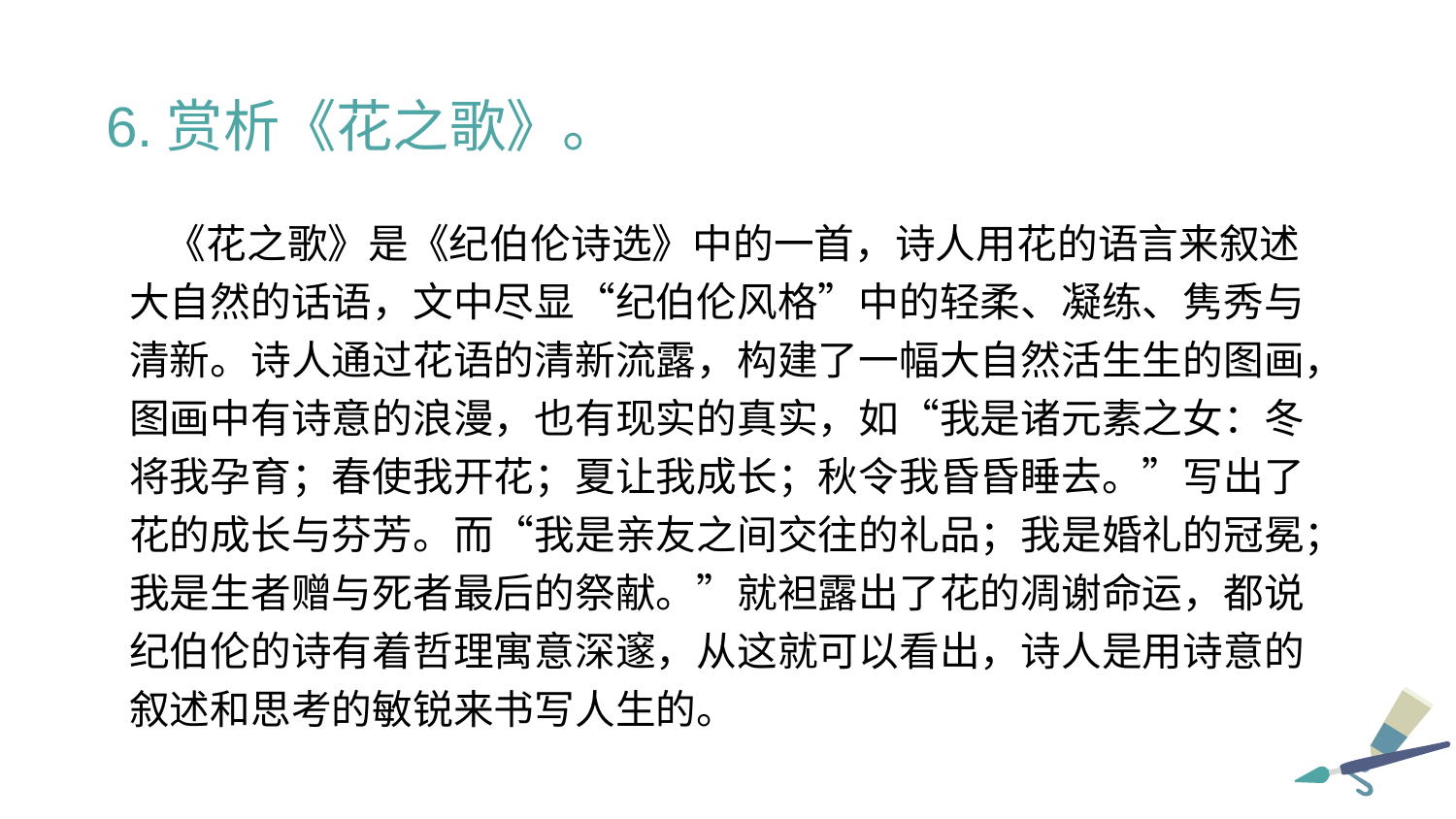

6.赏析《花之歌》。
   《花之歌》是《纪伯伦诗选》中的一首，诗人用花的语言来叙述大自然的话语，文中尽显“纪伯伦风格”中的轻柔、凝练、隽秀与清新。诗人通过花语的清新流露，构建了一幅大自然活生生的图画，图画中有诗意的浪漫，也有现实的真实，如“我是诸元素之女：冬将我孕育；春使我开花；夏让我成长；秋令我昏昏睡去。”写出了花的成长与芬芳。而“我是亲友之间交往的礼品；我是婚礼的冠冕；我是生者赠与死者最后的祭献。”就袒露出了花的凋谢命运，都说纪伯伦的诗有着哲理寓意深邃，从这就可以看出，诗人是用诗意的叙述和思考的敏锐来书写人生的。